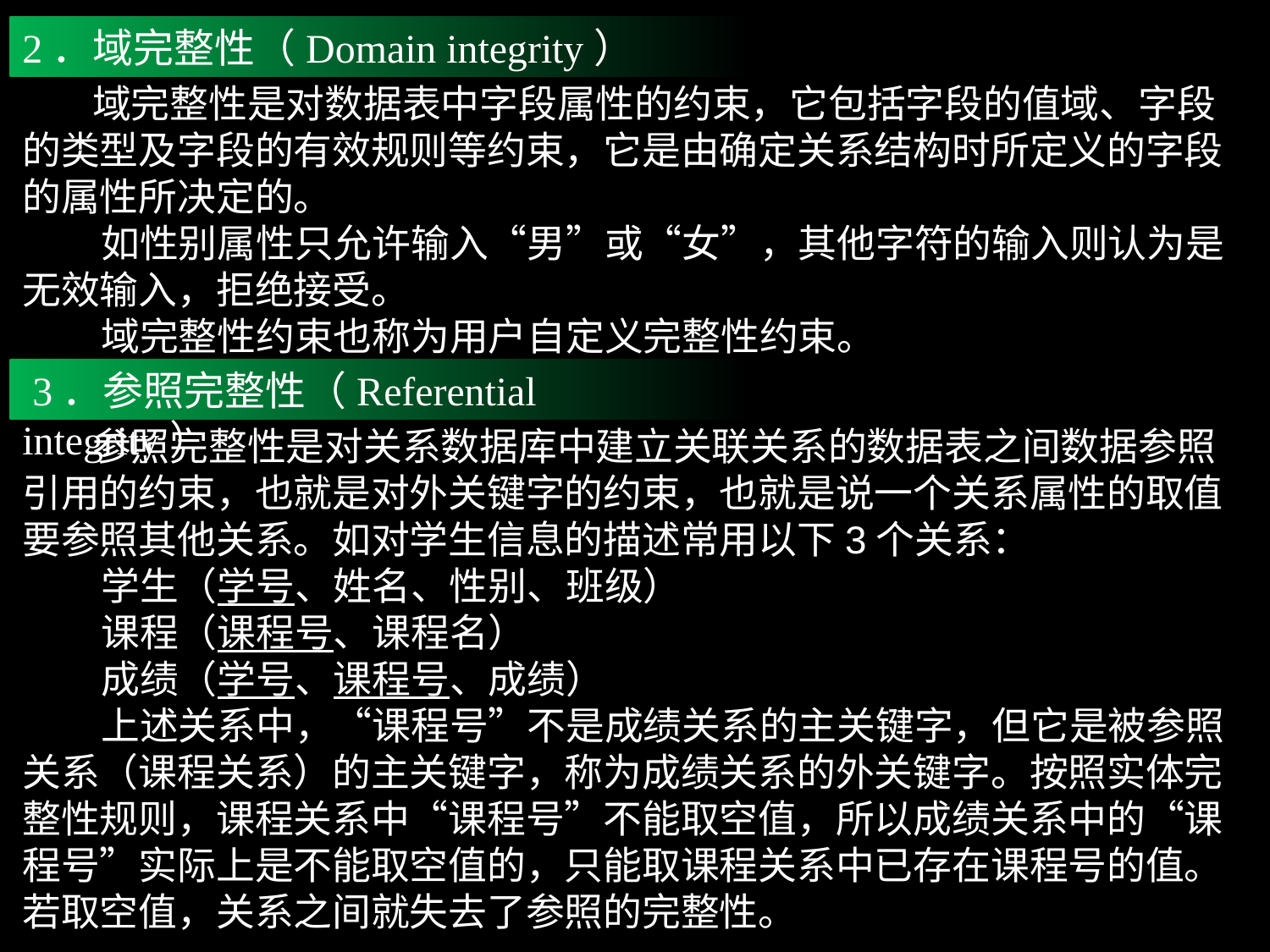

2．域完整性（Domain integrity）
       域完整性是对数据表中字段属性的约束，它包括字段的值域、字段的类型及字段的有效规则等约束，它是由确定关系结构时所定义的字段的属性所决定的。
        如性别属性只允许输入“男”或“女”，其他字符的输入则认为是无效输入，拒绝接受。
        域完整性约束也称为用户自定义完整性约束。
 3．参照完整性（Referential integrity）
       参照完整性是对关系数据库中建立关联关系的数据表之间数据参照引用的约束，也就是对外关键字的约束，也就是说一个关系属性的取值要参照其他关系。如对学生信息的描述常用以下3个关系：
        学生（学号、姓名、性别、班级）
        课程（课程号、课程名）
        成绩（学号、课程号、成绩）
        上述关系中，“课程号”不是成绩关系的主关键字，但它是被参照关系（课程关系）的主关键字，称为成绩关系的外关键字。按照实体完整性规则，课程关系中“课程号”不能取空值，所以成绩关系中的“课程号”实际上是不能取空值的，只能取课程关系中已存在课程号的值。若取空值，关系之间就失去了参照的完整性。